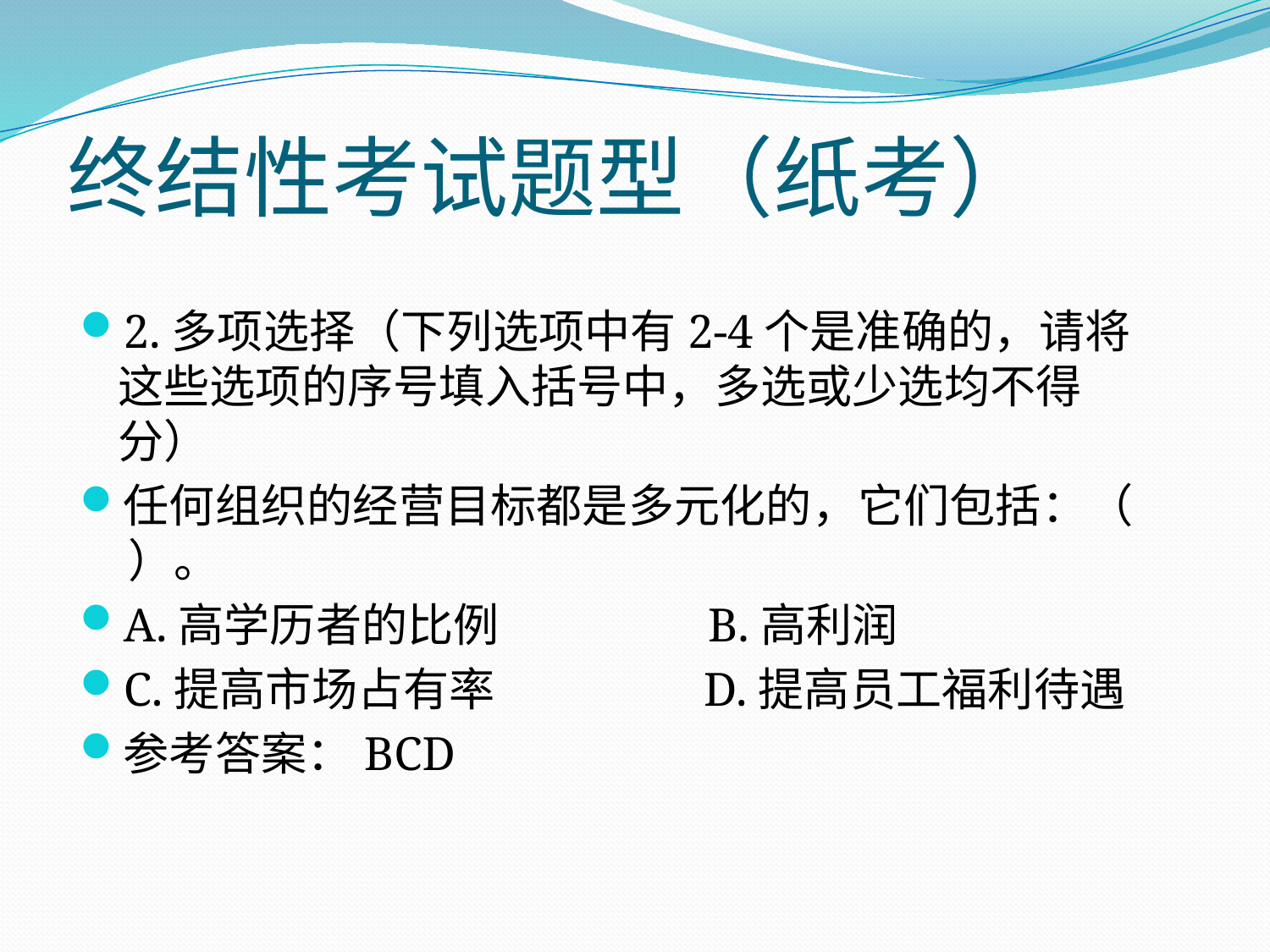

# 终结性考试题型（纸考）
2.多项选择（下列选项中有2-4个是准确的，请将这些选项的序号填入括号中，多选或少选均不得分）
任何组织的经营目标都是多元化的，它们包括：（  ）。
A.高学历者的比例                   B.高利润
C.提高市场占有率                   D.提高员工福利待遇
参考答案：BCD